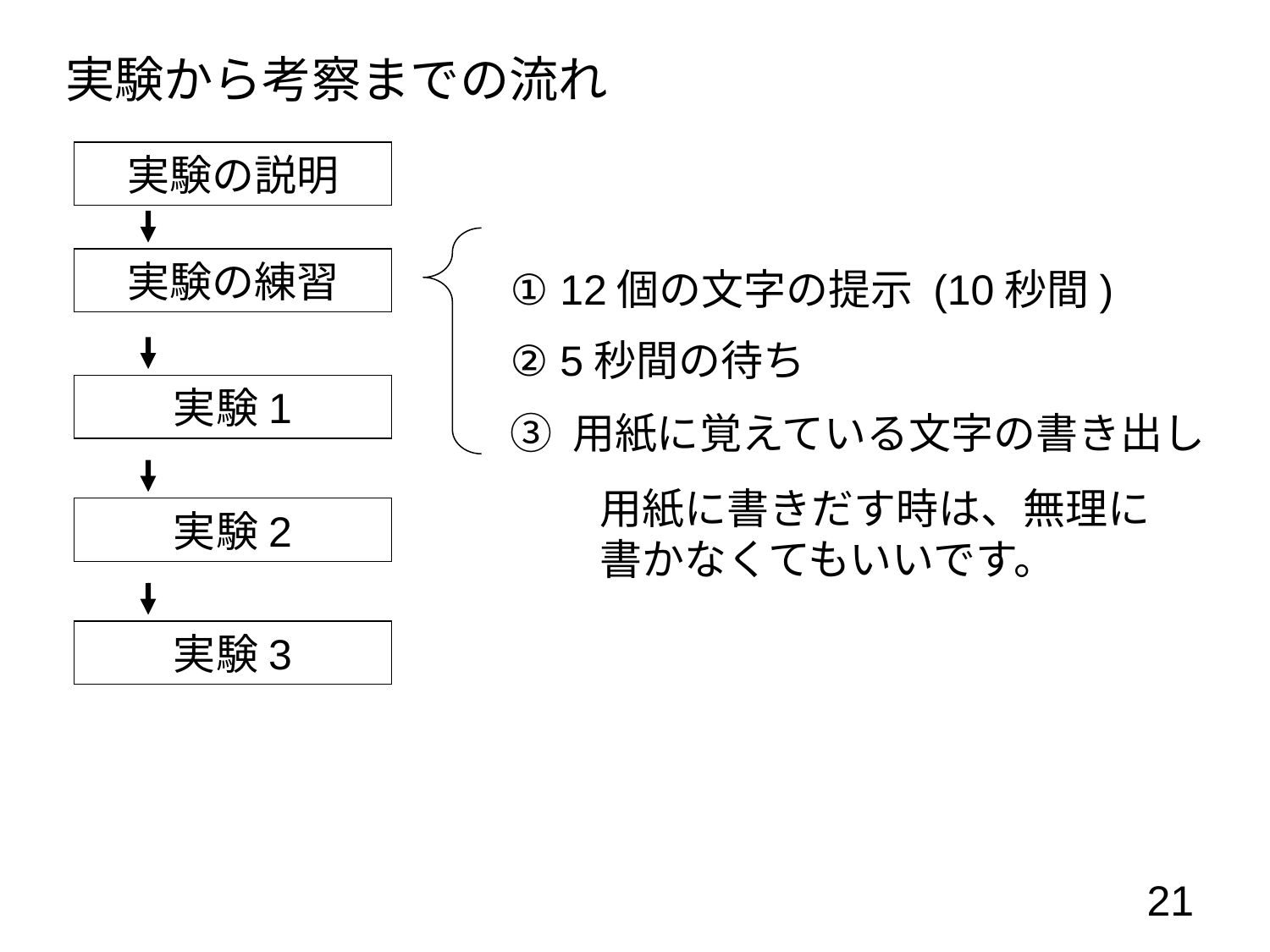

実験から考察までの流れ
実験の説明

実験の練習
① 12個の文字の提示 (10秒間)
② 5秒間の待ち
③ 用紙に覚えている文字の書き出し

実験1

用紙に書きだす時は、無理に書かなくてもいいです。
実験2

実験3
21